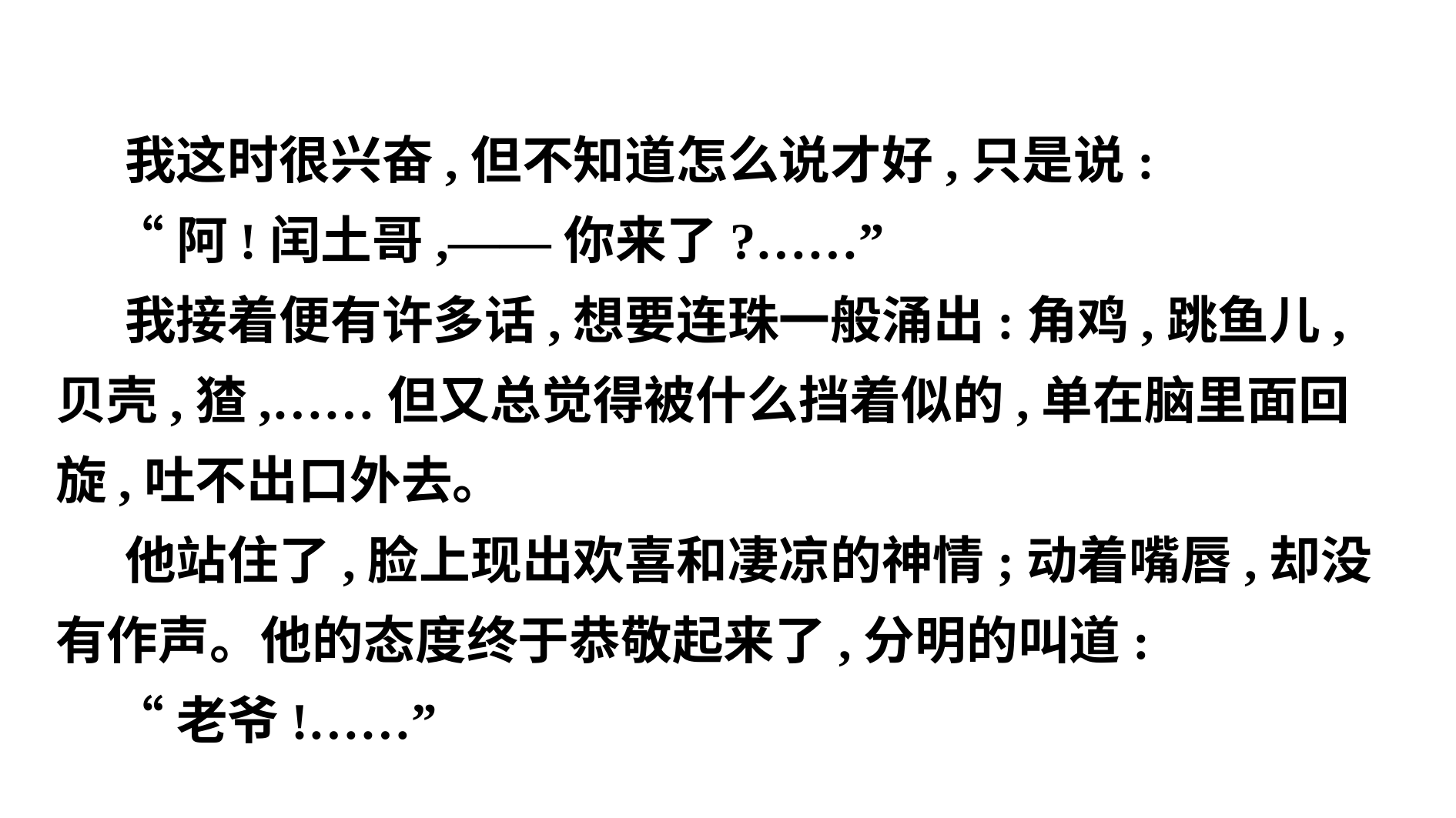

我这时很兴奋,但不知道怎么说才好,只是说:
  “阿!闰土哥,——你来了?……”
  我接着便有许多话,想要连珠一般涌出:角鸡,跳鱼儿,贝壳,猹,……但又总觉得被什么挡着似的,单在脑里面回旋,吐不出口外去。
  他站住了,脸上现出欢喜和凄凉的神情;动着嘴唇,却没有作声。他的态度终于恭敬起来了,分明的叫道:
  “老爷!……”